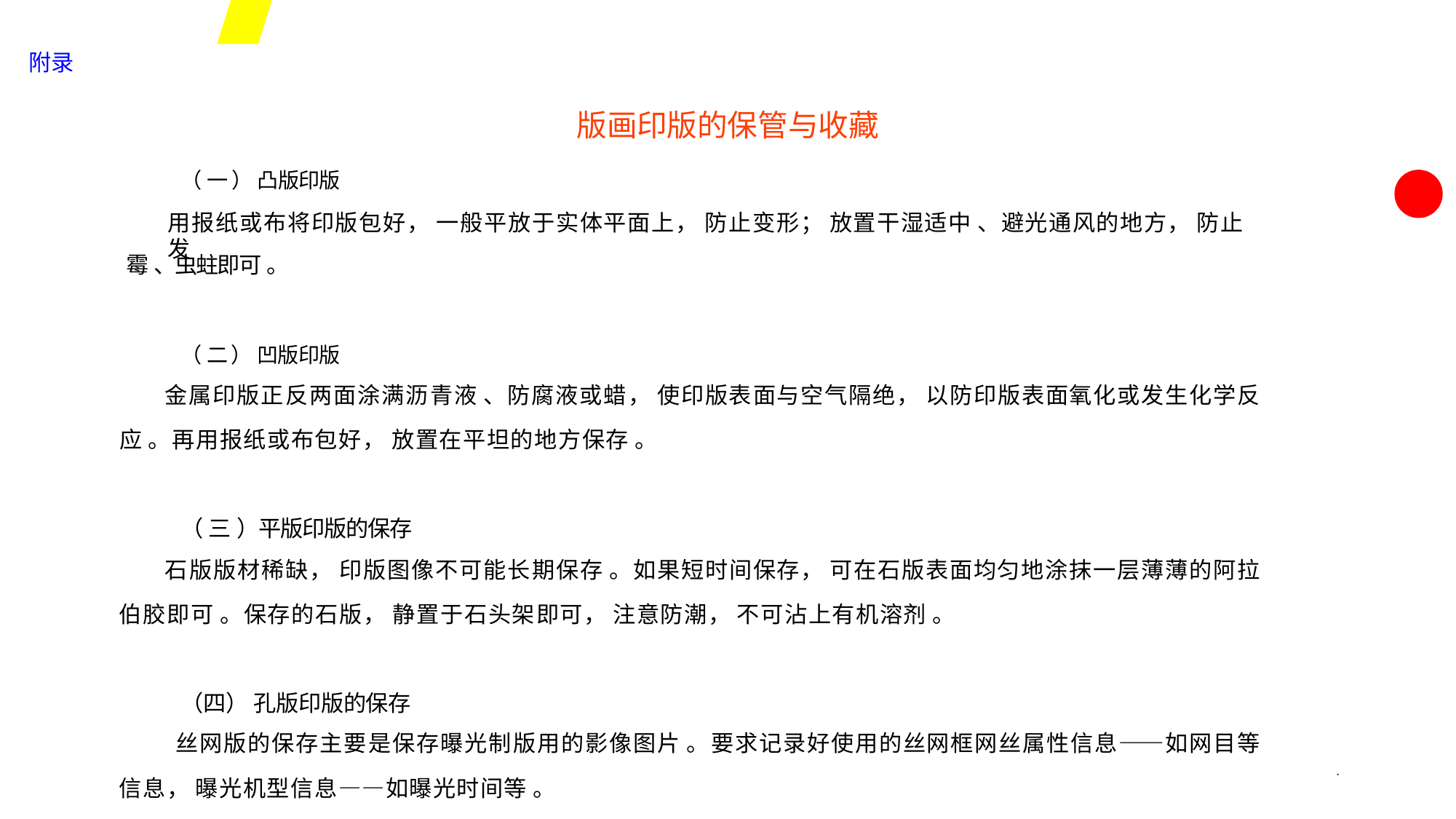

附录

版画印版的保管与收藏

（ 一 ） 凸版印版

用报纸或布将印版包好， 一般平放于实体平面上， 防止变形； 放置干湿适中 、避光通风的地方， 防止发

霉 、虫蛀即可 。

（ 二 ） 凹版印版
金属印版正反两面涂满沥青液 、防腐液或蜡， 使印版表面与空气隔绝， 以防印版表面氧化或发生化学反
应 。再用报纸或布包好， 放置在平坦的地方保存 。

（ 三 ）平版印版的保存
石版版材稀缺， 印版图像不可能长期保存 。如果短时间保存， 可在石版表面均匀地涂抹一层薄薄的阿拉
伯胶即可 。保存的石版， 静置于石头架即可， 注意防潮， 不可沾上有机溶剂 。

（四） 孔版印版的保存
丝网版的保存主要是保存曝光制版用的影像图片 。要求记录好使用的丝网框网丝属性信息——如网目等
信息， 曝光机型信息——如曝光时间等 。

*